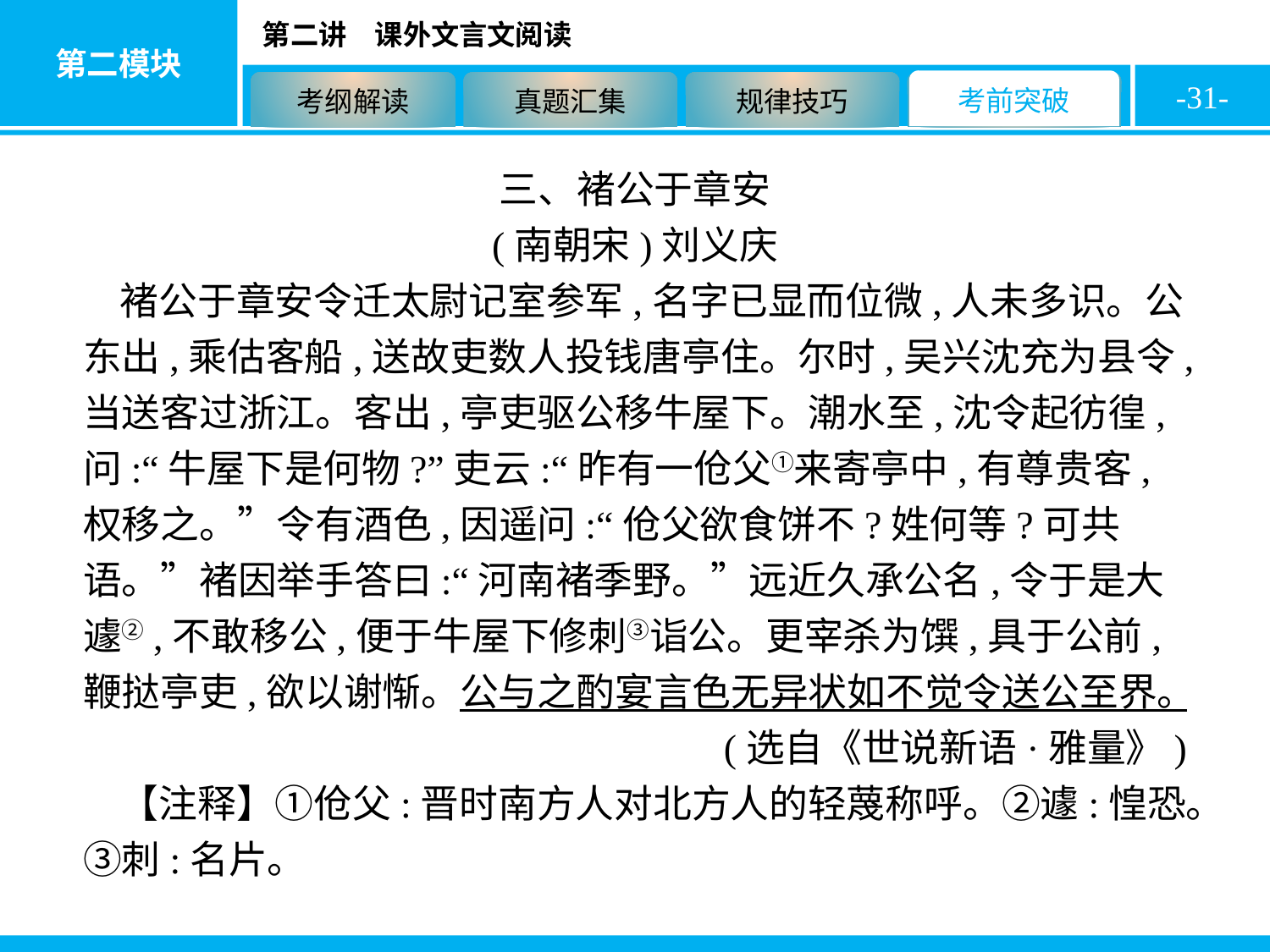

-31-
三、褚公于章安
(南朝宋)刘义庆
褚公于章安令迁太尉记室参军,名字已显而位微,人未多识。公东出,乘估客船,送故吏数人投钱唐亭住。尔时,吴兴沈充为县令,当送客过浙江。客出,亭吏驱公移牛屋下。潮水至,沈令起彷徨,问:“牛屋下是何物?”吏云:“昨有一伧父①来寄亭中,有尊贵客,权移之。”令有酒色,因遥问:“伧父欲食饼不?姓何等?可共语。”褚因举手答曰:“河南褚季野。”远近久承公名,令于是大遽②,不敢移公,便于牛屋下修刺③诣公。更宰杀为馔,具于公前,鞭挞亭吏,欲以谢惭。公与之酌宴言色无异状如不觉令送公至界。
(选自《世说新语·雅量》)
【注释】①伧父:晋时南方人对北方人的轻蔑称呼。②遽:惶恐。③刺:名片。